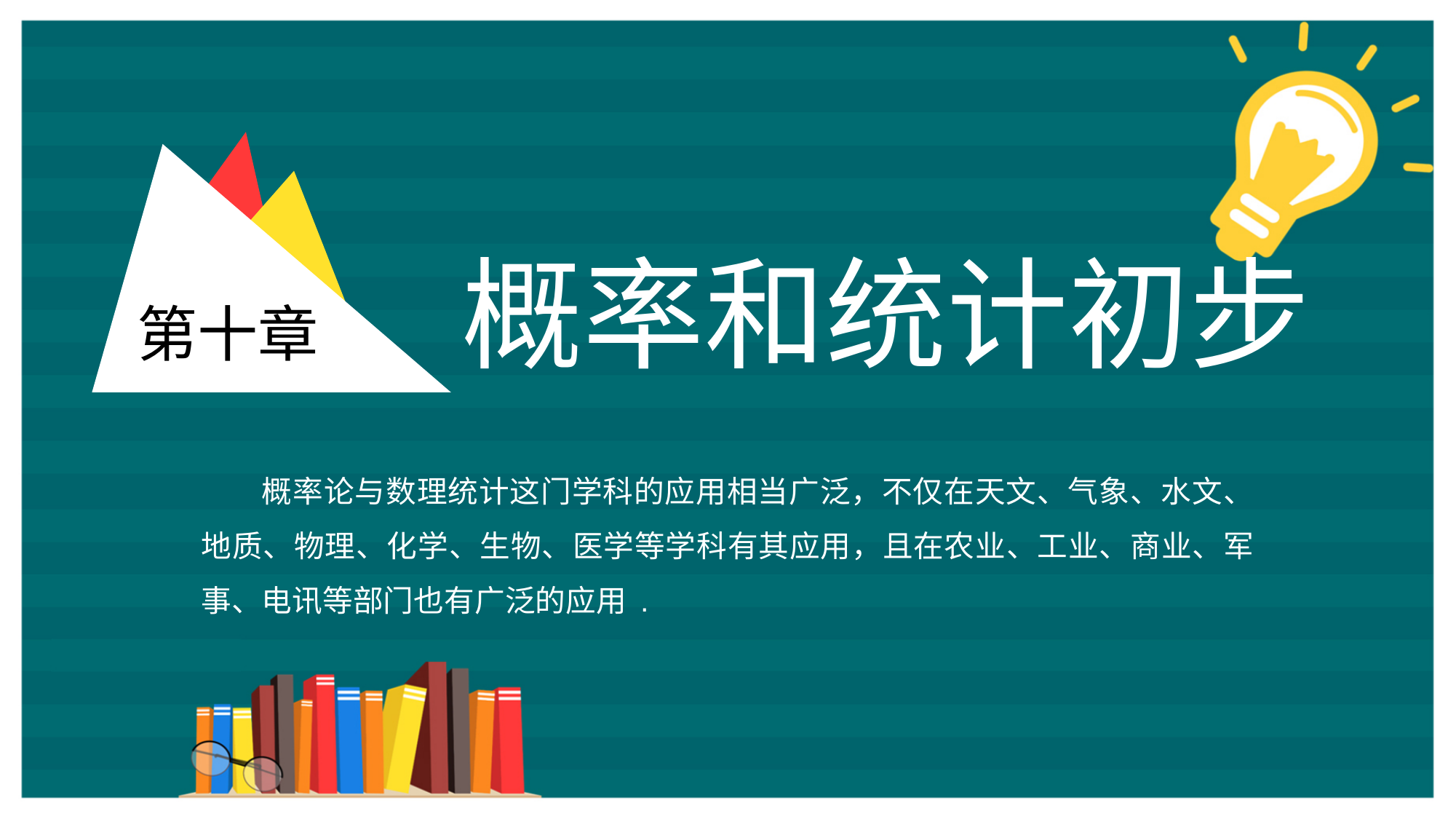

第十章
概率和统计初步
概率论与数理统计这门学科的应用相当广泛，不仅在天文、气象、水文、地质、物理、化学、生物、医学等学科有其应用，且在农业、工业、商业、军事、电讯等部门也有广泛的应用 .